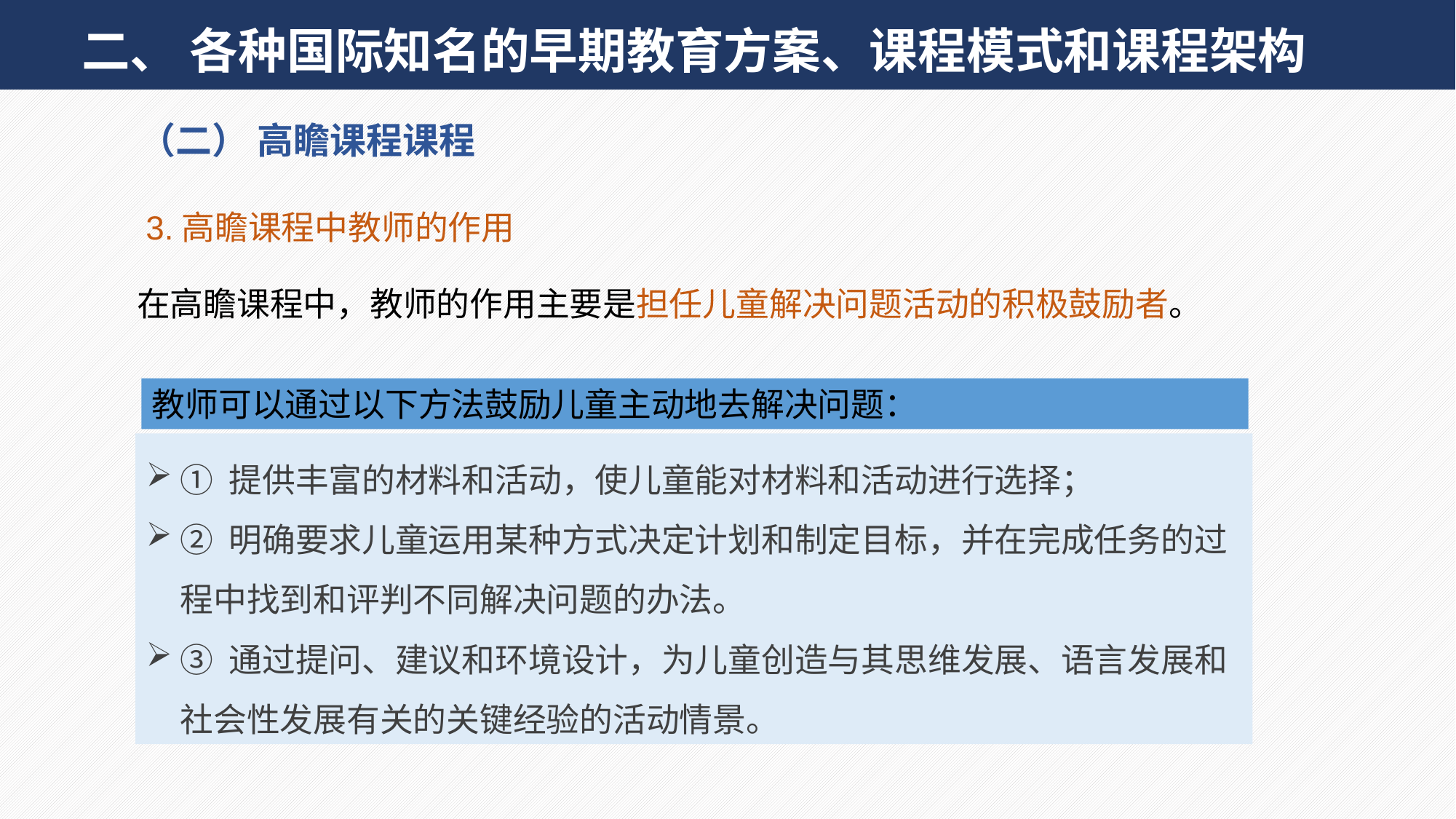

二、 各种国际知名的早期教育方案、课程模式和课程架构
（二） 高瞻课程课程
3.高瞻课程中教师的作用
  在高瞻课程中，教师的作用主要是担任儿童解决问题活动的积极鼓励者。
教师可以通过以下方法鼓励儿童主动地去解决问题：
① 提供丰富的材料和活动，使儿童能对材料和活动进行选择；
② 明确要求儿童运用某种方式决定计划和制定目标，并在完成任务的过程中找到和评判不同解决问题的办法。
③ 通过提问、建议和环境设计，为儿童创造与其思维发展、语言发展和社会性发展有关的关键经验的活动情景。